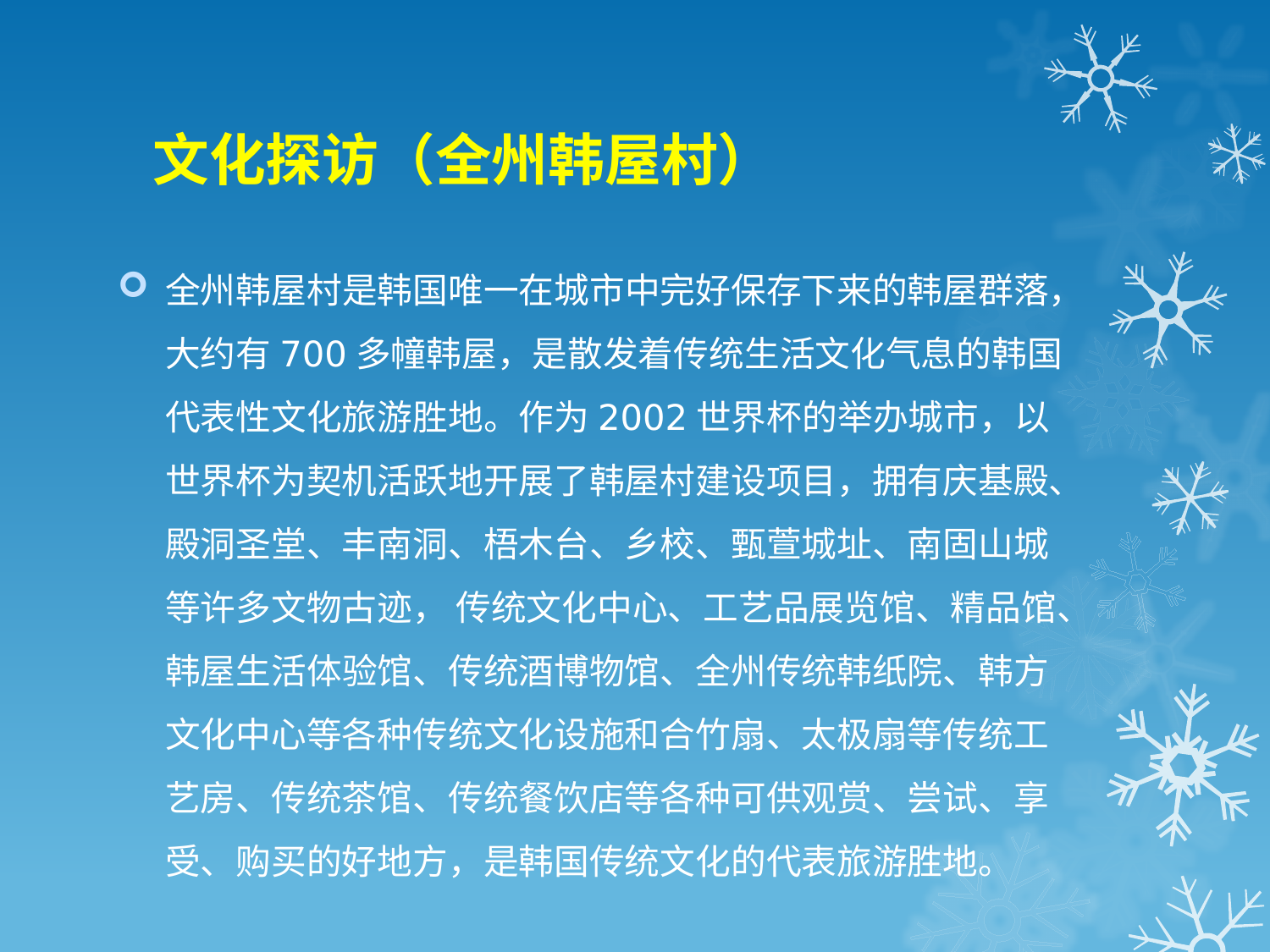

# 文化探访（全州韩屋村）
全州韩屋村是韩国唯一在城市中完好保存下来的韩屋群落，大约有700多幢韩屋，是散发着传统生活文化气息的韩国代表性文化旅游胜地。作为2002世界杯的举办城市，以世界杯为契机活跃地开展了韩屋村建设项目，拥有庆基殿、殿洞圣堂、丰南洞、梧木台、乡校、甄萱城址、南固山城等许多文物古迹， 传统文化中心、工艺品展览馆、精品馆、韩屋生活体验馆、传统酒博物馆、全州传统韩纸院、韩方文化中心等各种传统文化设施和合竹扇、太极扇等传统工艺房、传统茶馆、传统餐饮店等各种可供观赏、尝试、享受、购买的好地方，是韩国传统文化的代表旅游胜地。